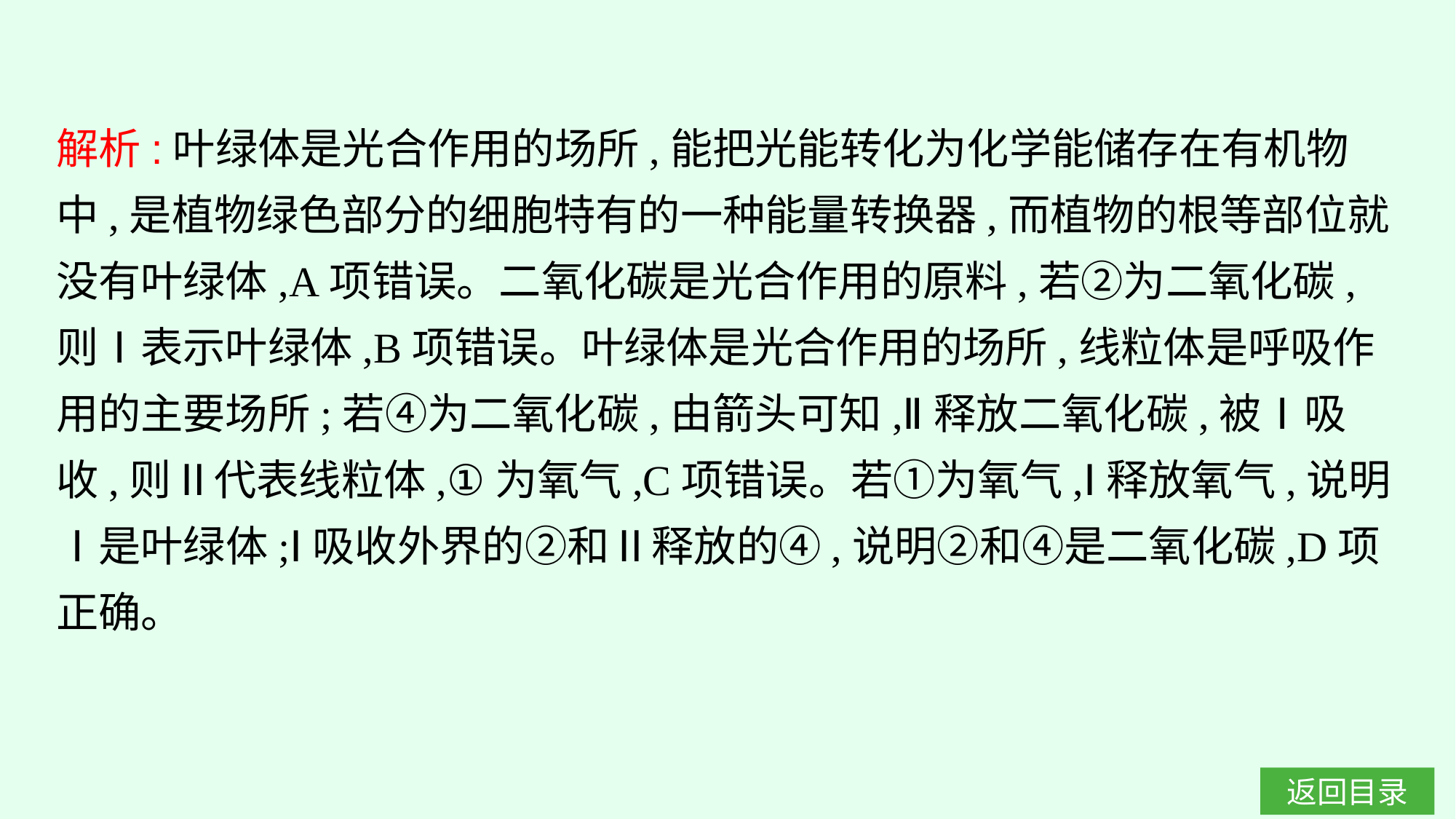

解析:叶绿体是光合作用的场所,能把光能转化为化学能储存在有机物中,是植物绿色部分的细胞特有的一种能量转换器,而植物的根等部位就没有叶绿体,A项错误。二氧化碳是光合作用的原料,若②为二氧化碳,则Ⅰ表示叶绿体,B项错误。叶绿体是光合作用的场所,线粒体是呼吸作用的主要场所;若④为二氧化碳,由箭头可知,Ⅱ释放二氧化碳,被Ⅰ吸收,则Ⅱ代表线粒体,①为氧气,C项错误。若①为氧气,Ⅰ释放氧气,说明Ⅰ是叶绿体;Ⅰ吸收外界的②和Ⅱ释放的④,说明②和④是二氧化碳,D项正确。